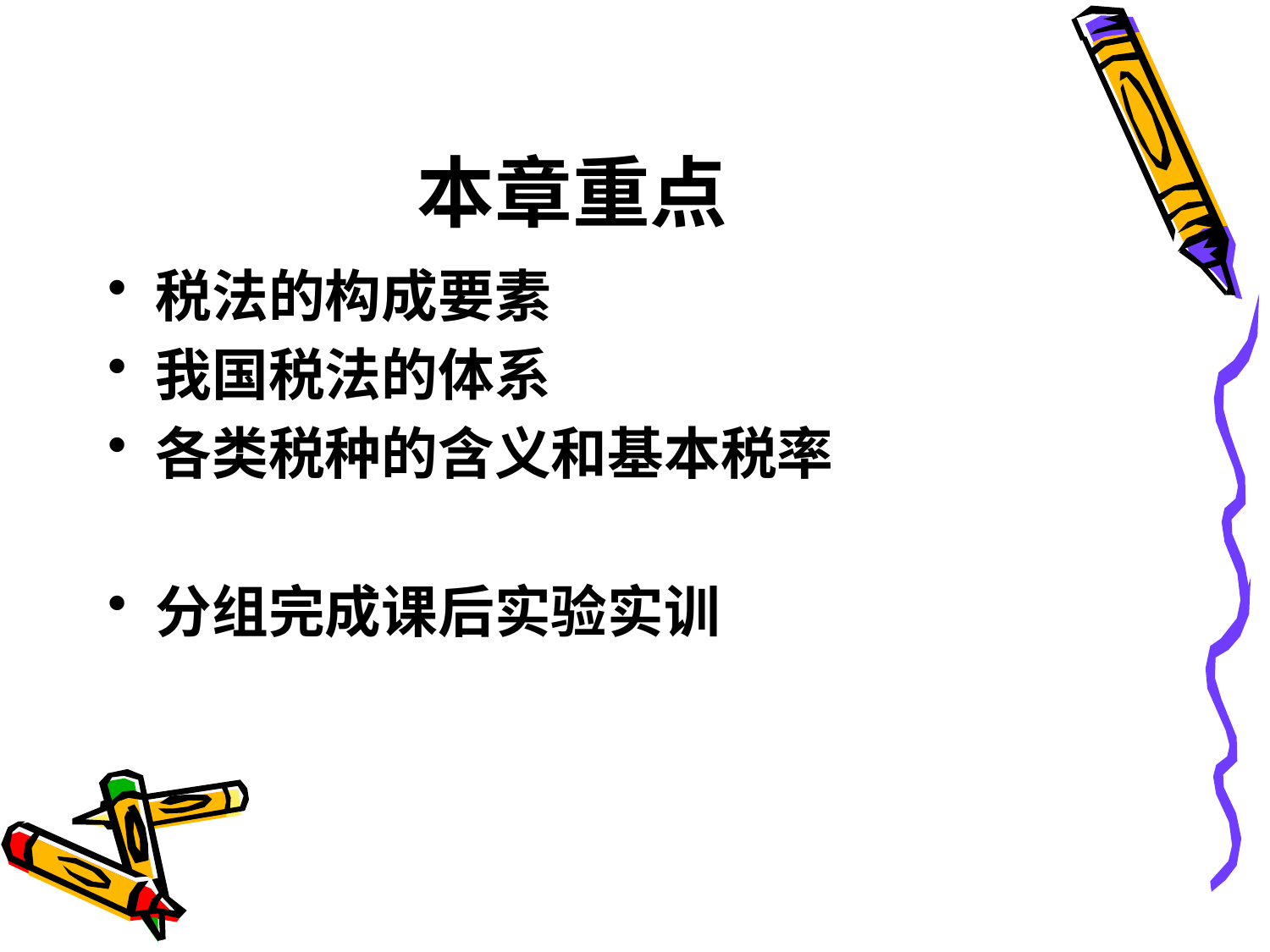

# 本章重点
税法的构成要素
我国税法的体系
各类税种的含义和基本税率

分组完成课后实验实训